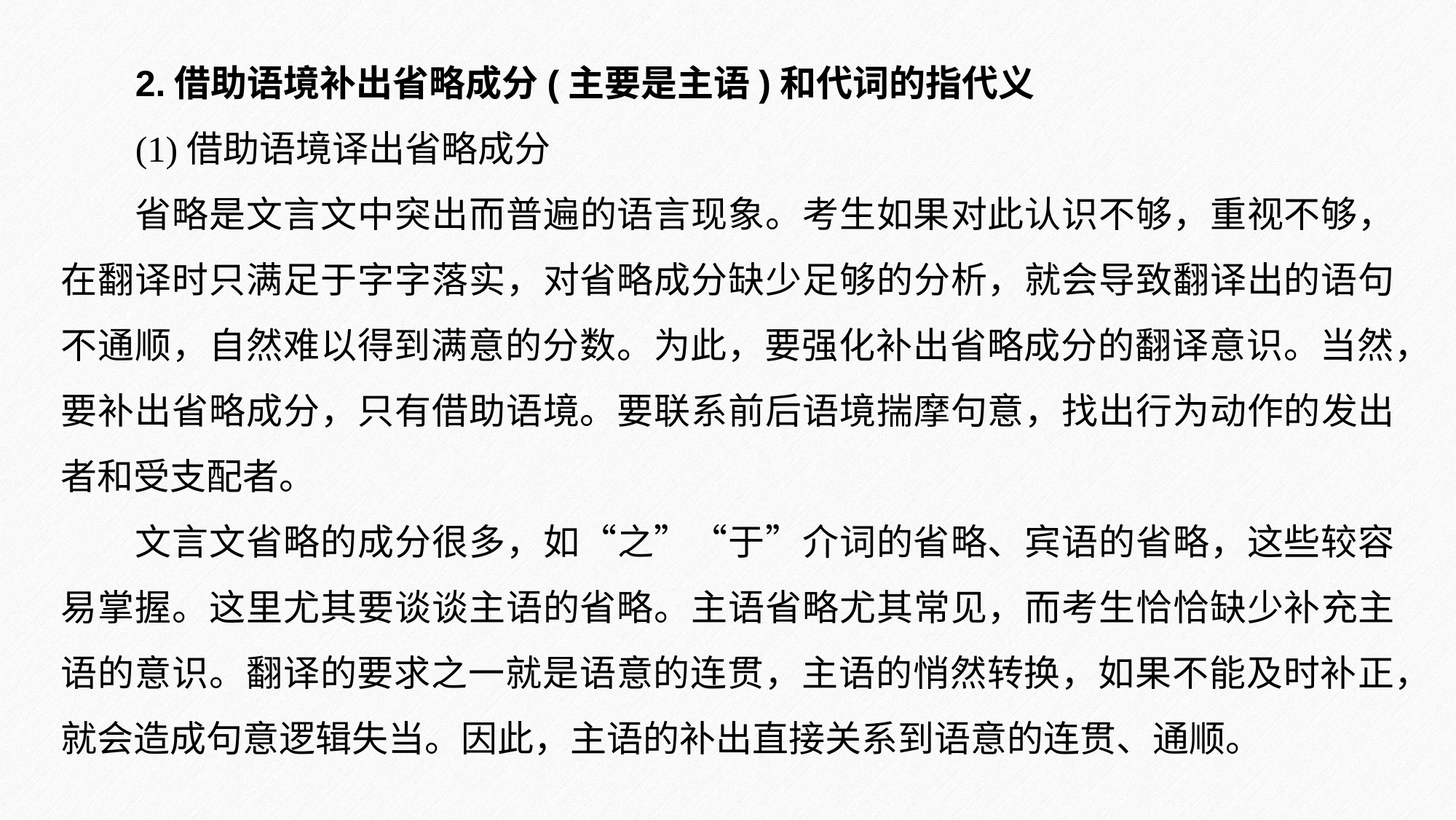

2.借助语境补出省略成分(主要是主语)和代词的指代义
(1)借助语境译出省略成分
省略是文言文中突出而普遍的语言现象。考生如果对此认识不够，重视不够，在翻译时只满足于字字落实，对省略成分缺少足够的分析，就会导致翻译出的语句不通顺，自然难以得到满意的分数。为此，要强化补出省略成分的翻译意识。当然，要补出省略成分，只有借助语境。要联系前后语境揣摩句意，找出行为动作的发出者和受支配者。
文言文省略的成分很多，如“之”“于”介词的省略、宾语的省略，这些较容易掌握。这里尤其要谈谈主语的省略。主语省略尤其常见，而考生恰恰缺少补充主语的意识。翻译的要求之一就是语意的连贯，主语的悄然转换，如果不能及时补正，就会造成句意逻辑失当。因此，主语的补出直接关系到语意的连贯、通顺。